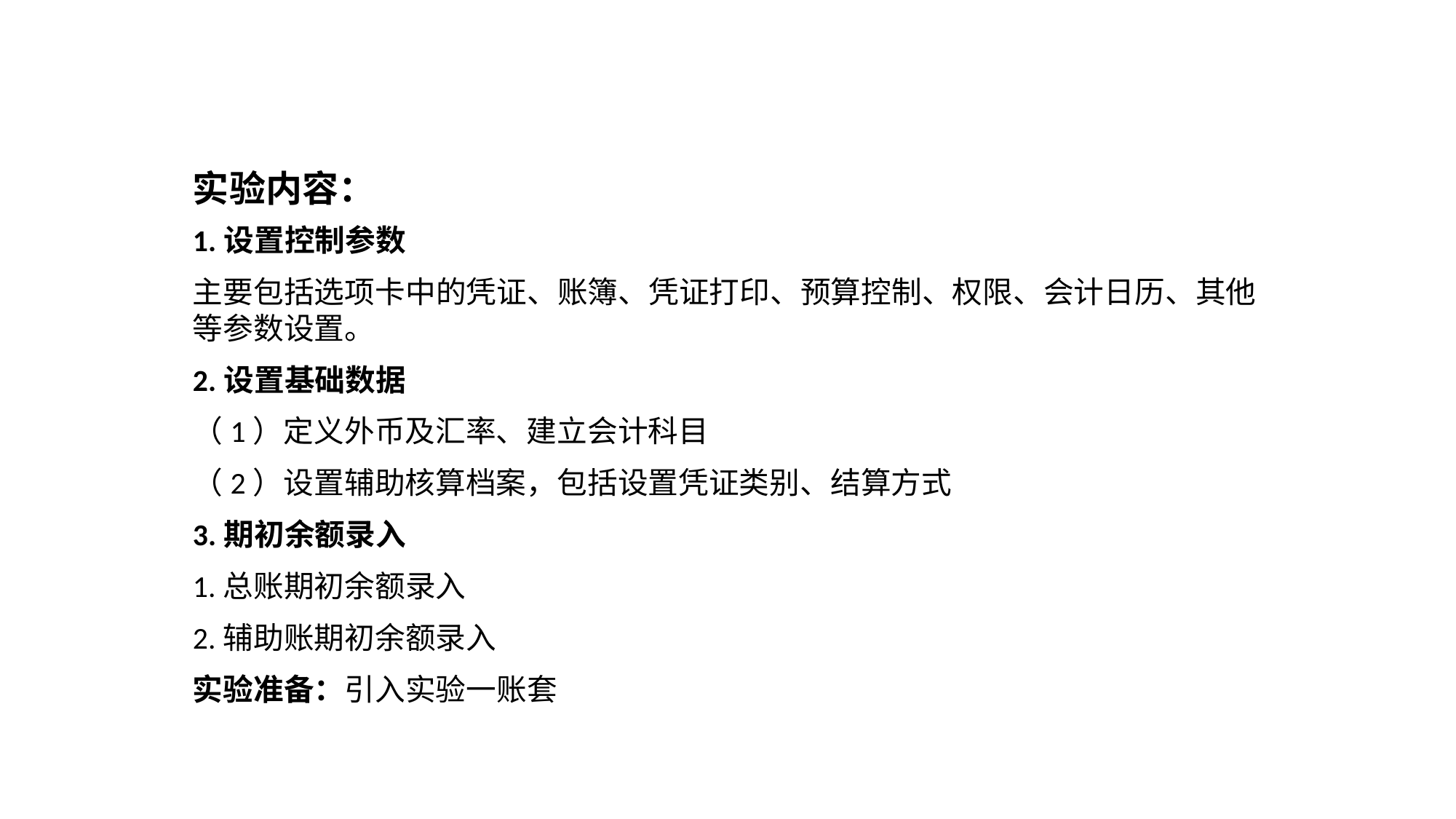

# 实验内容：
1.设置控制参数
主要包括选项卡中的凭证、账簿、凭证打印、预算控制、权限、会计日历、其他等参数设置。
2.设置基础数据
（1）定义外币及汇率、建立会计科目
（2）设置辅助核算档案，包括设置凭证类别、结算方式
3.期初余额录入
1.总账期初余额录入
2.辅助账期初余额录入
实验准备：引入实验一账套